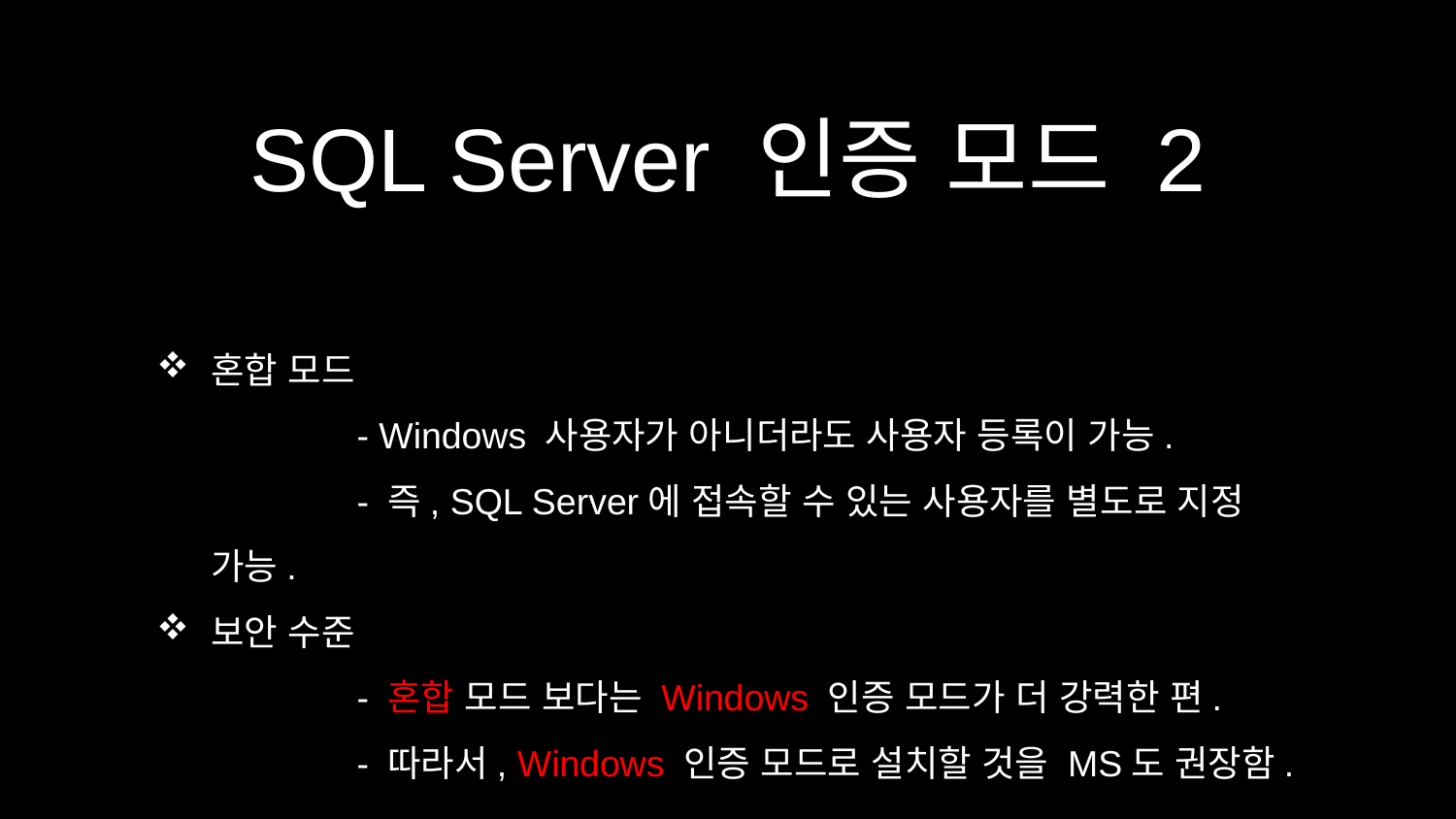

# SQL Server 인증 모드 2
혼합 모드
	- Windows 사용자가 아니더라도 사용자 등록이 가능.
	- 즉, SQL Server에 접속할 수 있는 사용자를 별도로 지정 가능.
보안 수준
	- 혼합 모드 보다는 Windows 인증 모드가 더 강력한 편.
	- 따라서, Windows 인증 모드로 설치할 것을 MS도 권장함.